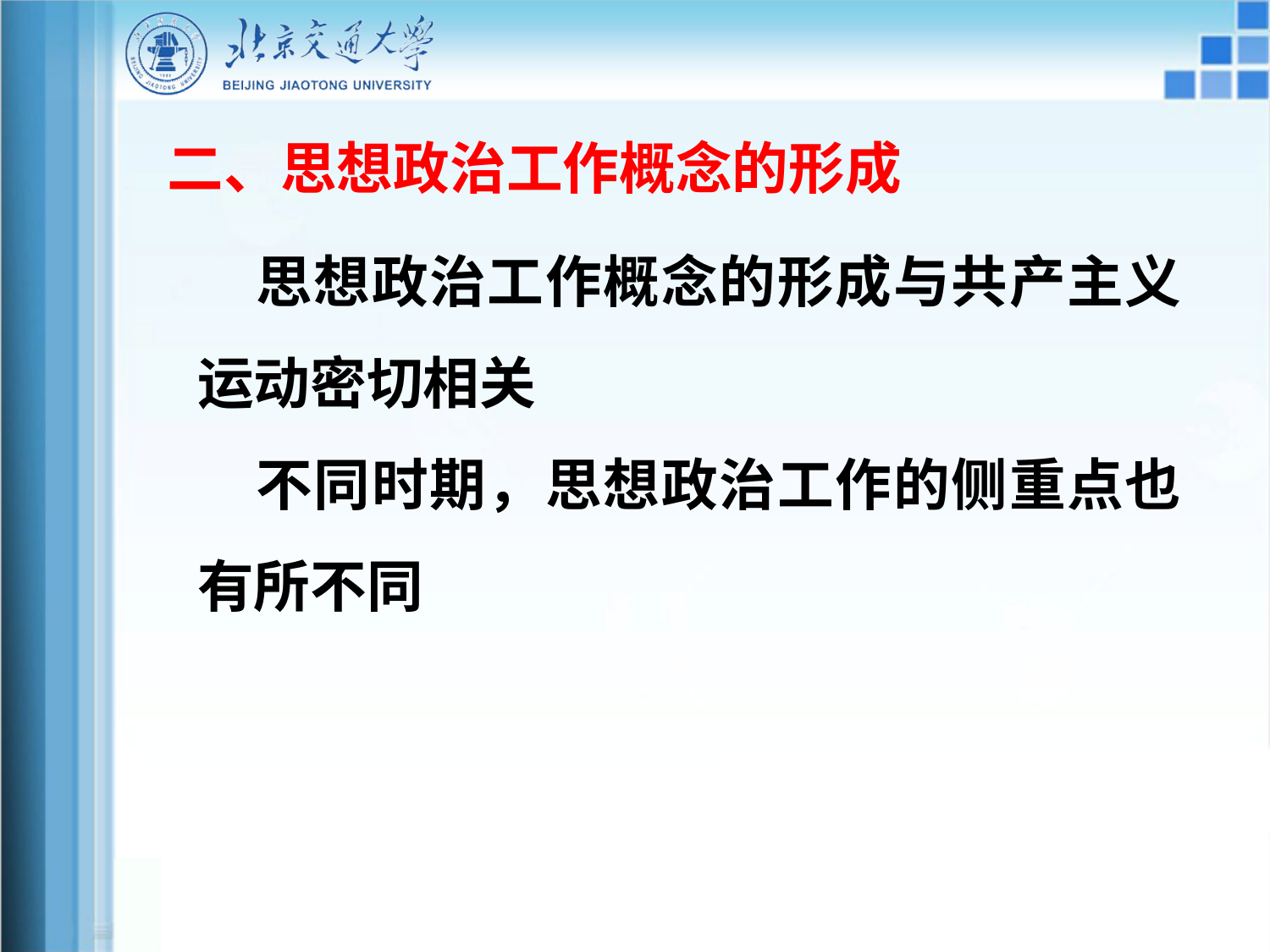

二、思想政治工作概念的形成
   思想政治工作概念的形成与共产主义运动密切相关
   不同时期，思想政治工作的侧重点也有所不同